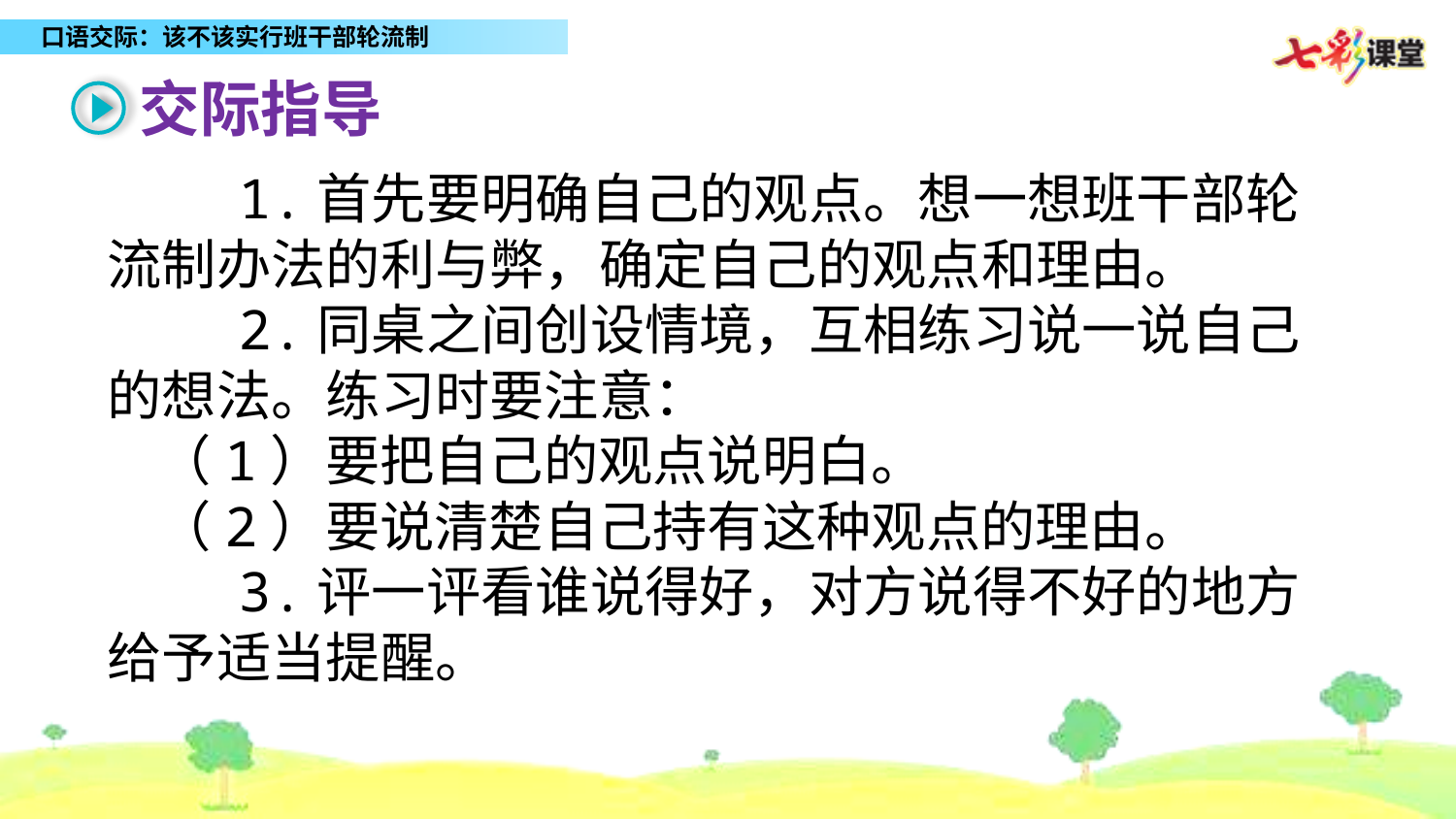

交际指导

    1.首先要明确自己的观点。想一想班干部轮流制办法的利与弊，确定自己的观点和理由。
    2.同桌之间创设情境，互相练习说一说自己的想法。练习时要注意：
   （1）要把自己的观点说明白。
   （2）要说清楚自己持有这种观点的理由。
    3.评一评看谁说得好，对方说得不好的地方给予适当提醒。